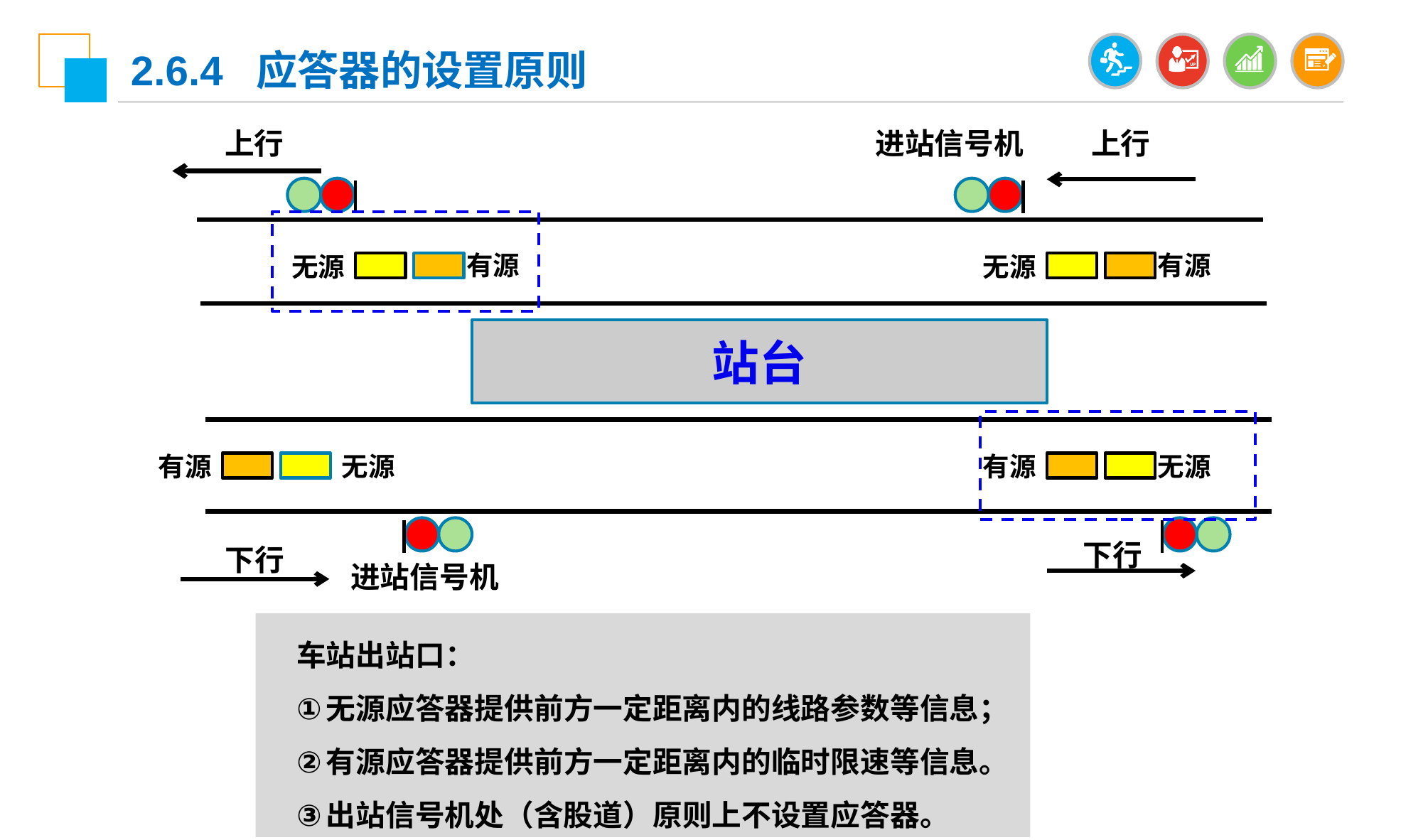

2.6.4  应答器的设置原则
上行
进站信号机
上行

有源
有源
无源
无源

站台

有源
无源
有源
无源

下行
下行
进站信号机

车站出站口：
无源应答器提供前方一定距离内的线路参数等信息；
有源应答器提供前方一定距离内的临时限速等信息。
出站信号机处（含股道）原则上不设置应答器。